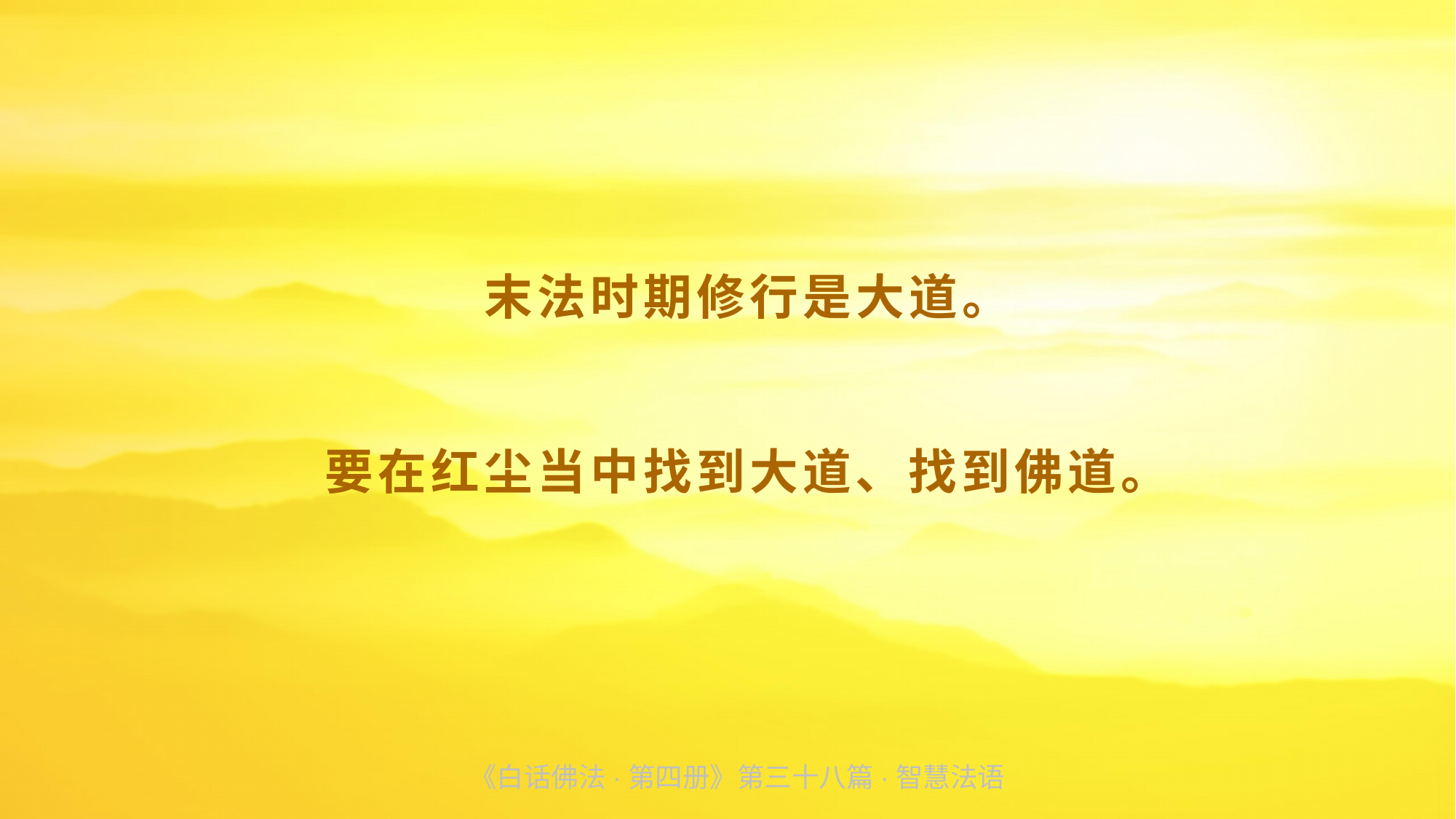

末法时期修行是大道。

要在红尘当中找到大道、找到佛道。
  《白话佛法·第四册》第三十八篇·智慧法语